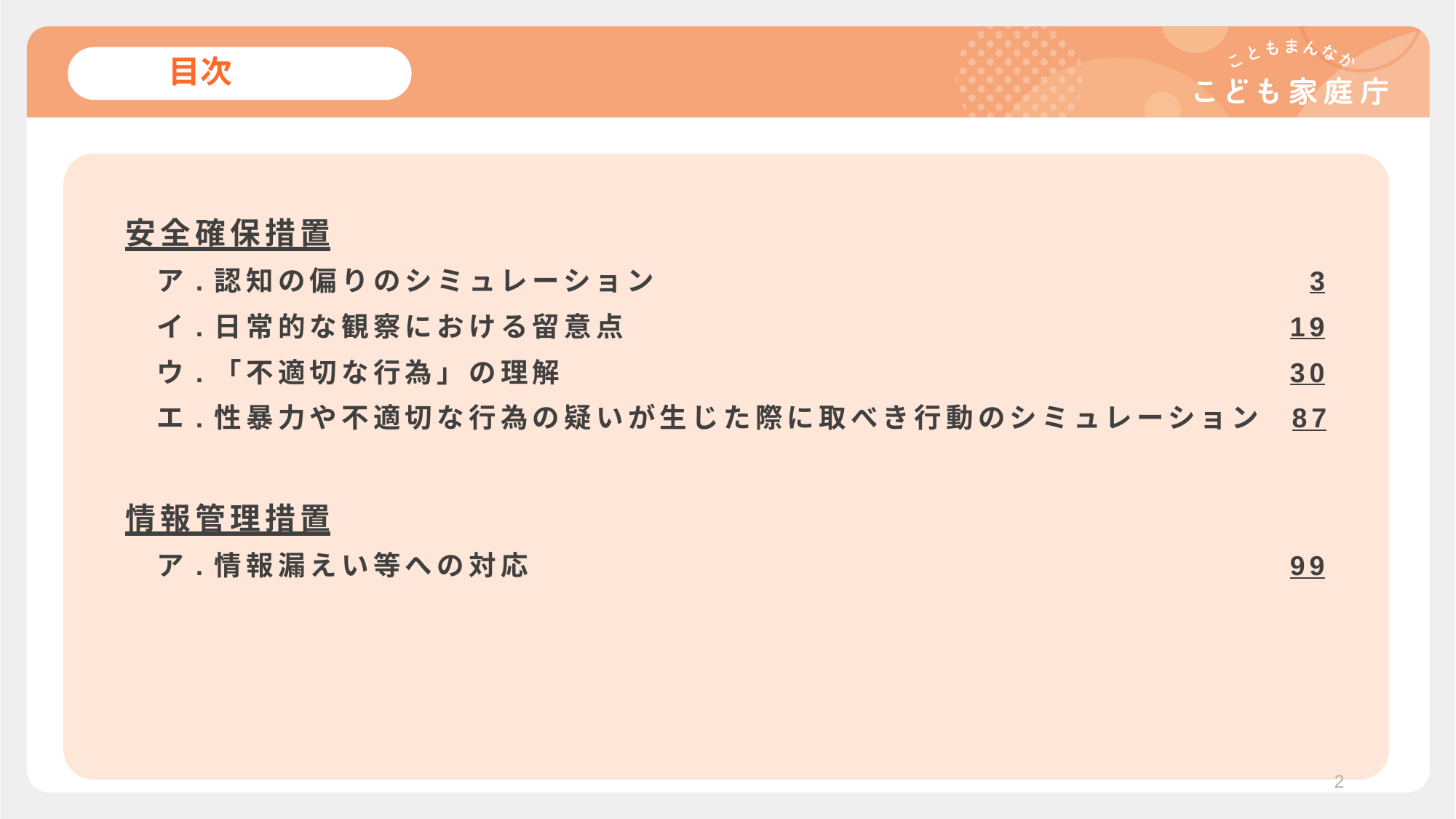

# 目次

安全確保措置
　ア.認知の偏りのシミュレーション 	 3
　イ.日常的な観察における留意点 	 19
　ウ.「不適切な行為」の理解 	 30
　エ.性暴力や不適切な行為の疑いが生じた際に取べき行動のシミュレーション 	 87

情報管理措置
　ア.情報漏えい等への対応 	 99

2